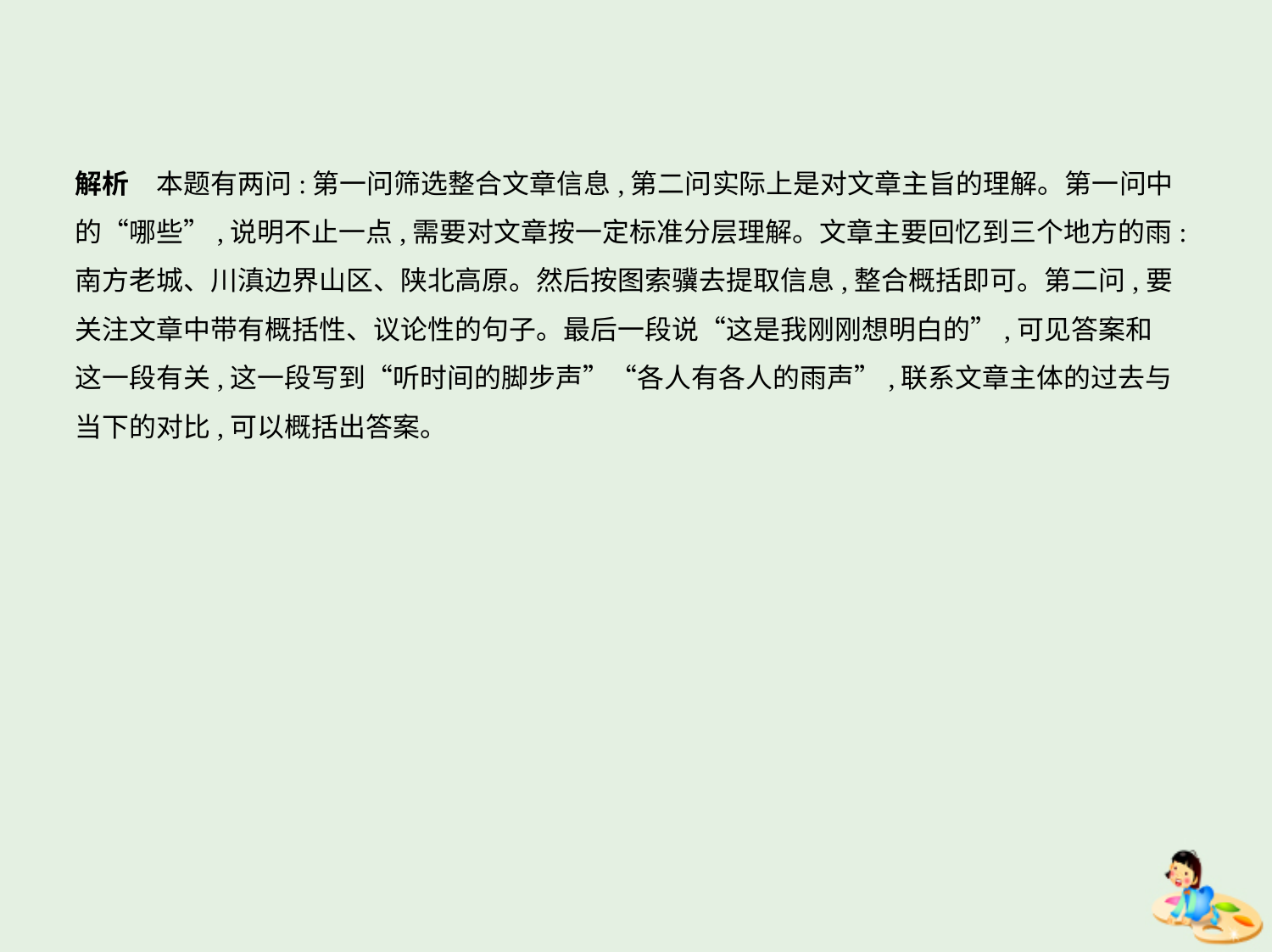

解析　本题有两问:第一问筛选整合文章信息,第二问实际上是对文章主旨的理解。第一问中
的“哪些”,说明不止一点,需要对文章按一定标准分层理解。文章主要回忆到三个地方的雨:
南方老城、川滇边界山区、陕北高原。然后按图索骥去提取信息,整合概括即可。第二问,要
关注文章中带有概括性、议论性的句子。最后一段说“这是我刚刚想明白的”,可见答案和
这一段有关,这一段写到“听时间的脚步声”“各人有各人的雨声”,联系文章主体的过去与
当下的对比,可以概括出答案。